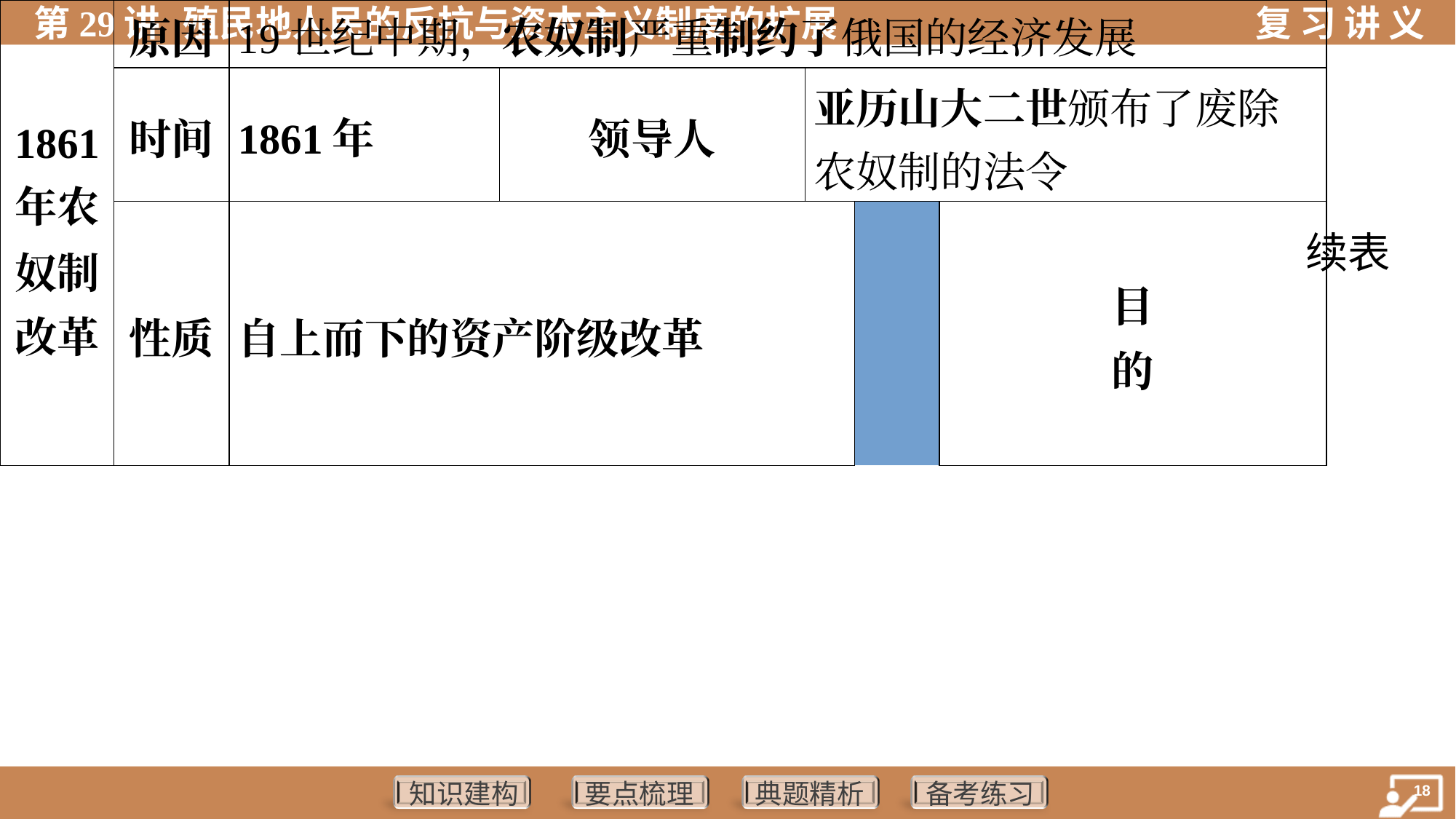

续表
| 1861 年农 奴制 改革 | 原因 | 19世纪中期，农奴制严重制约了俄国的经济发展 |  |  |  |  |  |  |  |
| --- | --- | --- | --- | --- | --- | --- | --- | --- | --- |
|  | 时间 | 1861年 | 领导人 |  | 亚历山大二世颁布了废除 农奴制的法令 |  |  |  |  |
|  | 性质 | 自上而下的资产阶级改革 |  |  |  | 目 的 |  |  | 巩固沙皇的统治 |